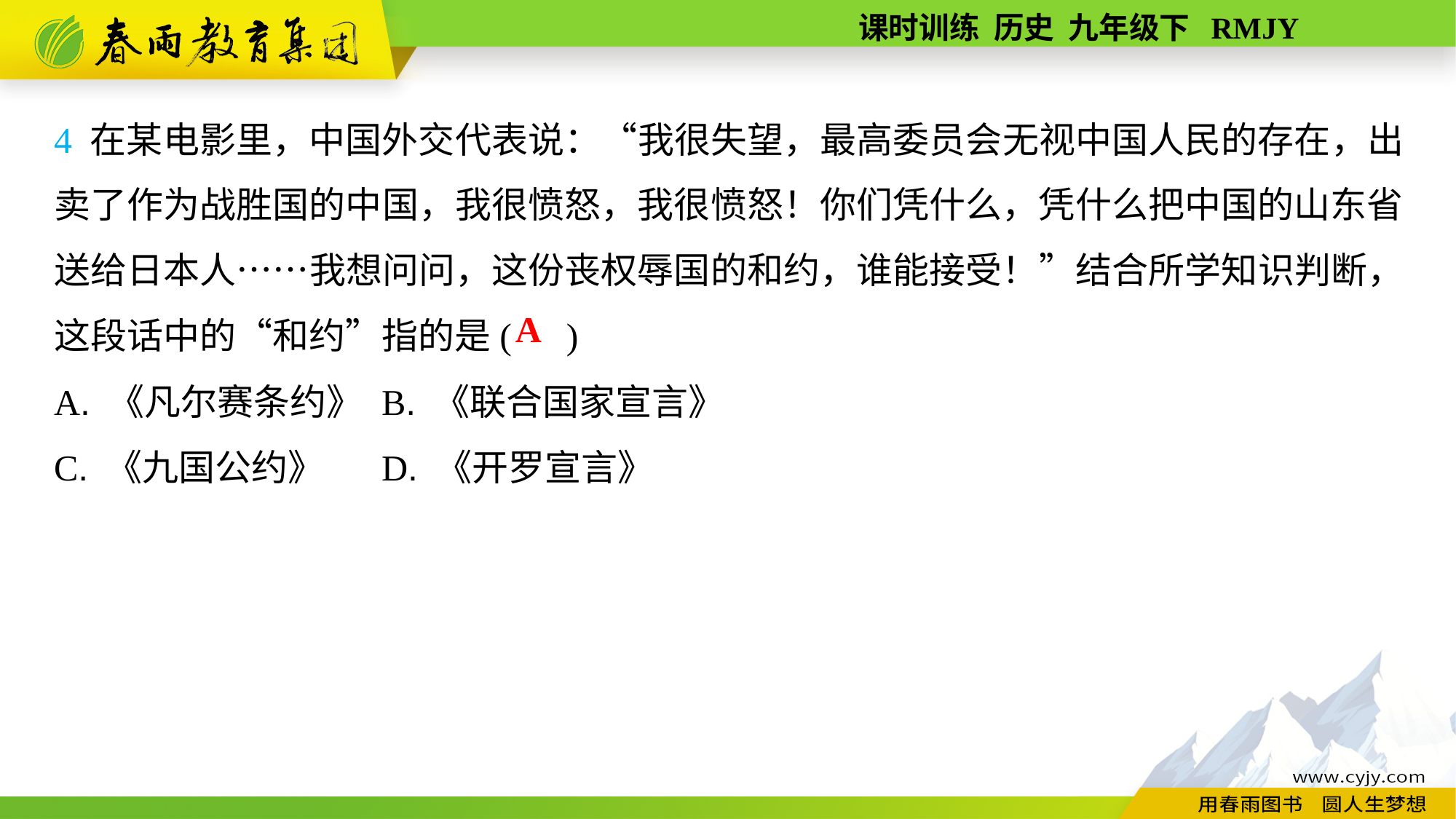

4 在某电影里，中国外交代表说：“我很失望，最高委员会无视中国人民的存在，出卖了作为战胜国的中国，我很愤怒，我很愤怒！你们凭什么，凭什么把中国的山东省送给日本人……我想问问，这份丧权辱国的和约，谁能接受！”结合所学知识判断，这段话中的“和约”指的是(      )
A. 《凡尔赛条约》	B. 《联合国家宣言》
C. 《九国公约》	D. 《开罗宣言》
A